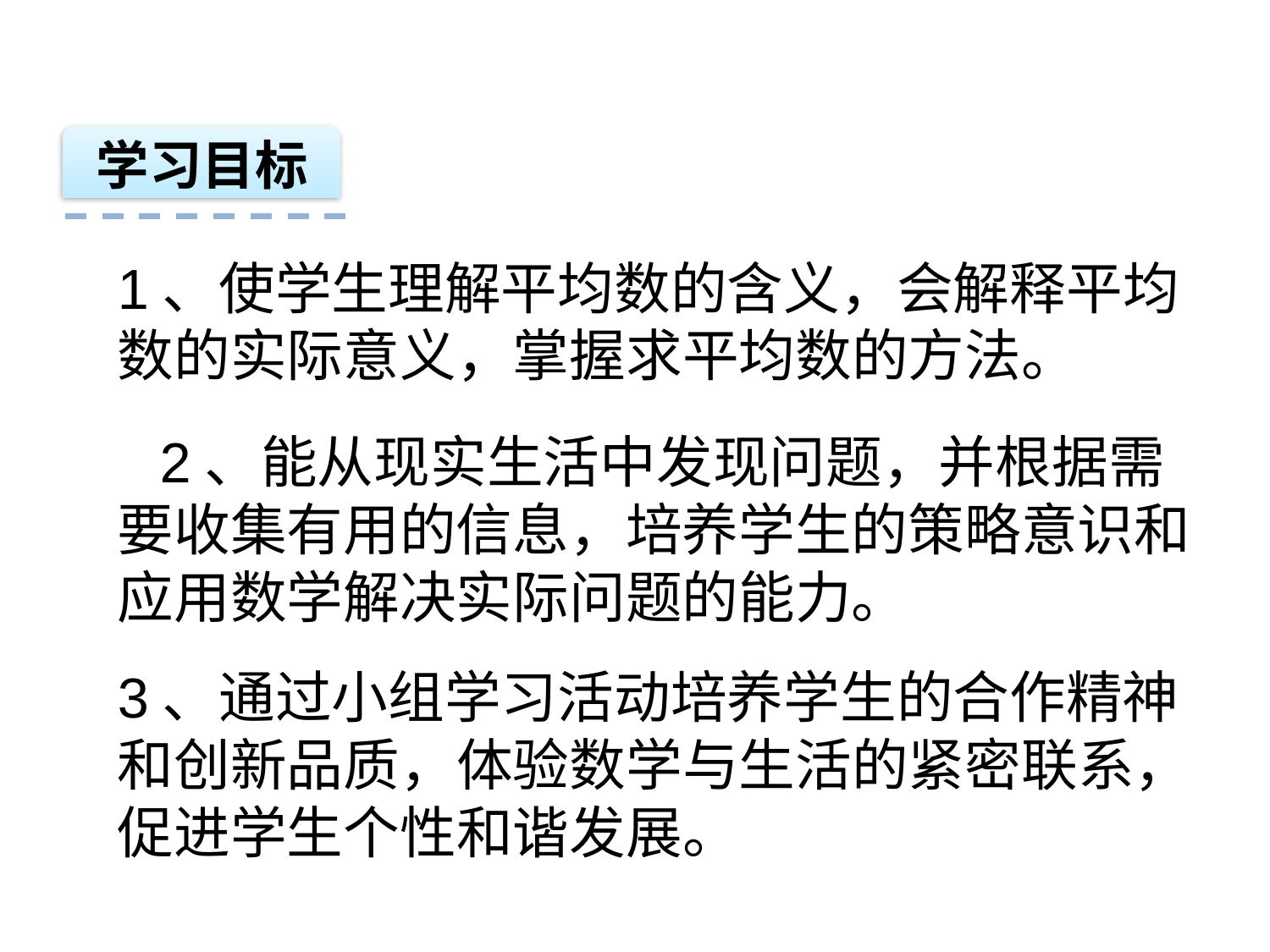

学习目标
1、使学生理解平均数的含义，会解释平均数的实际意义，掌握求平均数的方法。
2、能从现实生活中发现问题，并根据需要收集有用的信息，培养学生的策略意识和应用数学解决实际问题的能力。
3、通过小组学习活动培养学生的合作精神和创新品质，体验数学与生活的紧密联系，促进学生个性和谐发展。